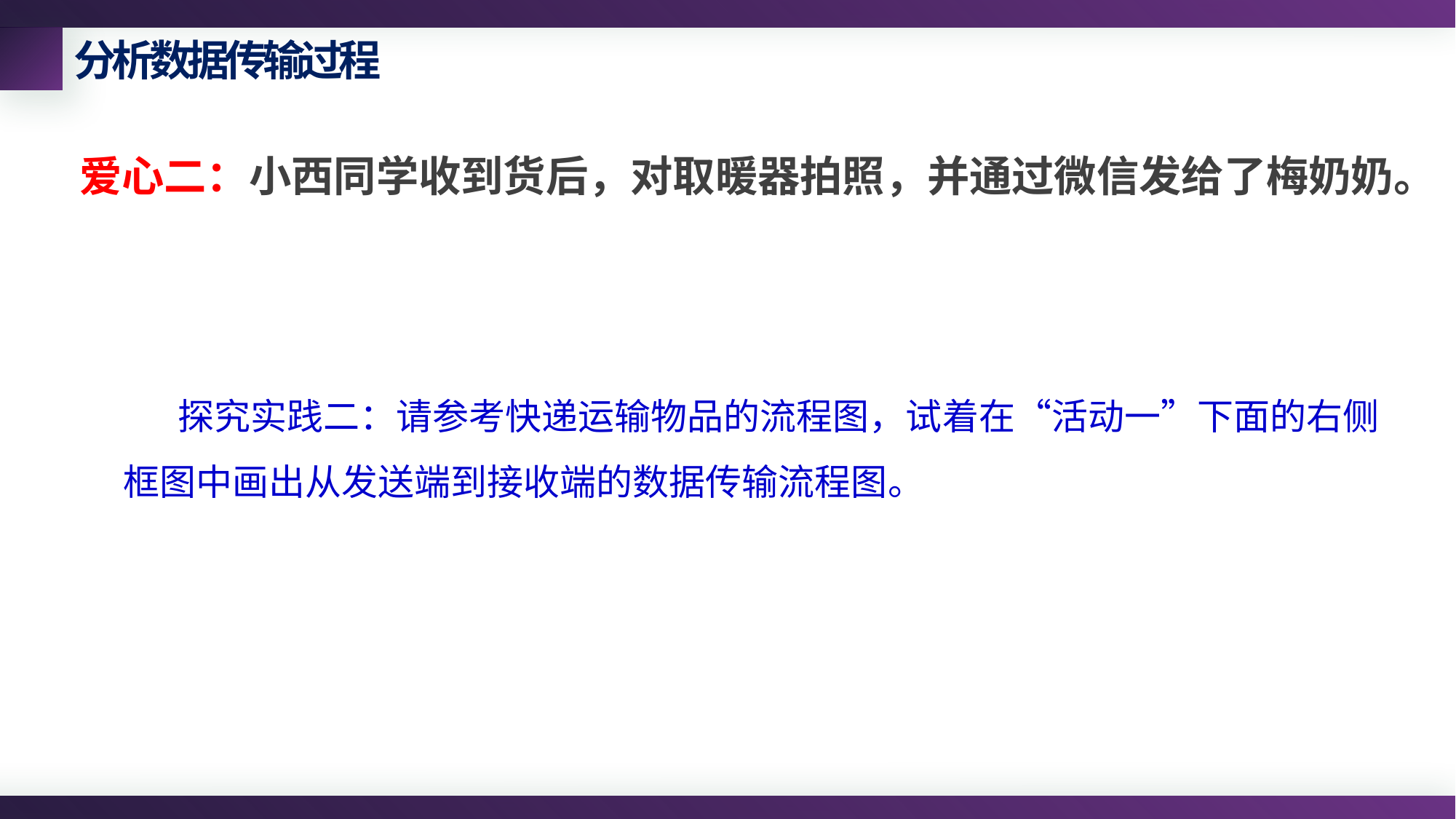

分析数据传输过程
爱心二：小西同学收到货后，对取暖器拍照，并通过微信发给了梅奶奶。
探究实践二：请参考快递运输物品的流程图，试着在“活动一”下面的右侧框图中画出从发送端到接收端的数据传输流程图。